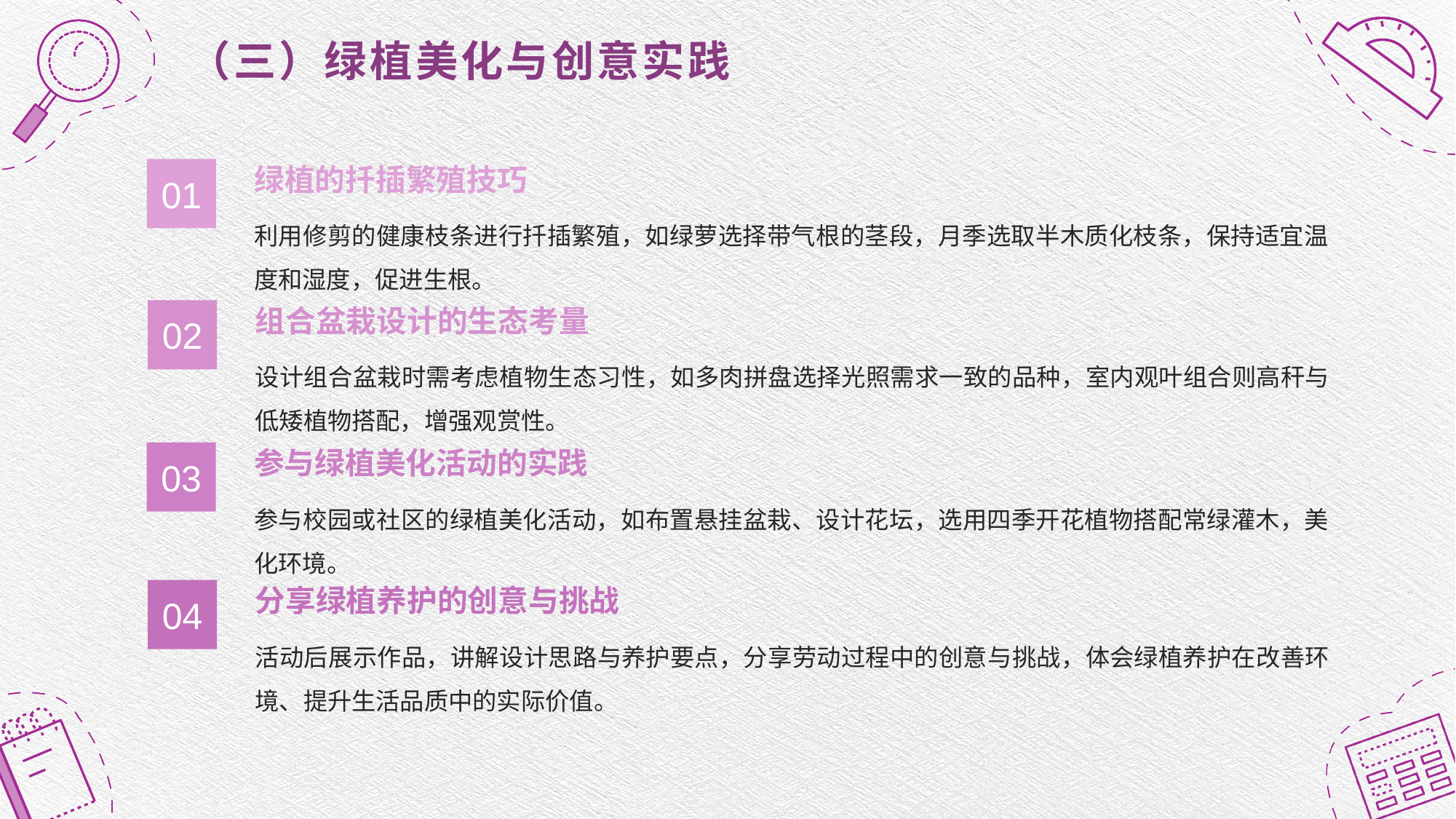

（三）绿植美化与创意实践
绿植的扦插繁殖技巧
01
利用修剪的健康枝条进行扦插繁殖，如绿萝选择带气根的茎段，月季选取半木质化枝条，保持适宜温度和湿度，促进生根。
组合盆栽设计的生态考量
02
设计组合盆栽时需考虑植物生态习性，如多肉拼盘选择光照需求一致的品种，室内观叶组合则高秆与低矮植物搭配，增强观赏性。
参与绿植美化活动的实践
03
参与校园或社区的绿植美化活动，如布置悬挂盆栽、设计花坛，选用四季开花植物搭配常绿灌木，美化环境。
分享绿植养护的创意与挑战
04
活动后展示作品，讲解设计思路与养护要点，分享劳动过程中的创意与挑战，体会绿植养护在改善环境、提升生活品质中的实际价值。